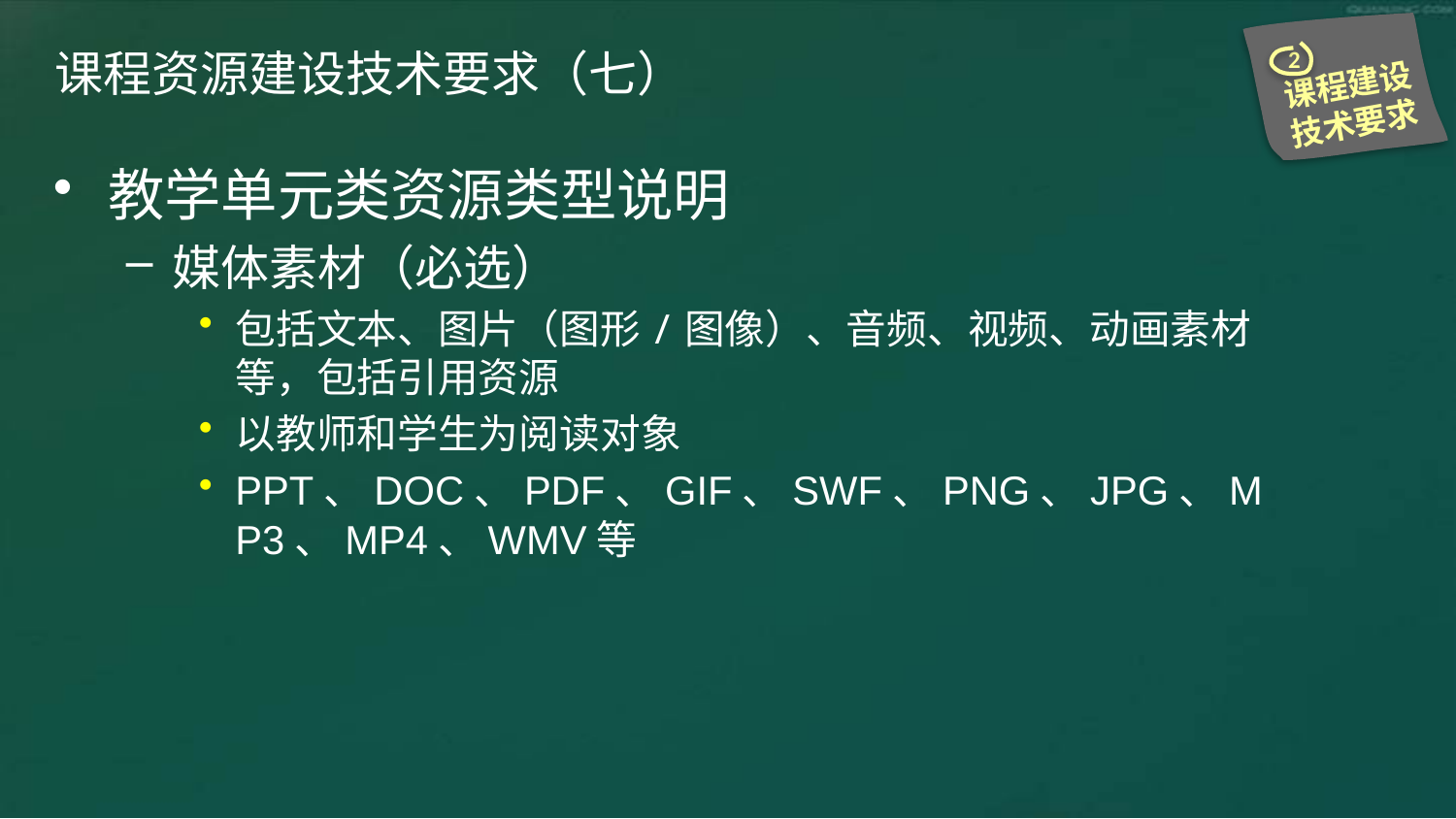

2

课程建设技术要求
# 课程资源建设技术要求（七）
教学单元类资源类型说明
媒体素材（必选）
包括文本、图片（图形/图像）、音频、视频、动画素材等，包括引用资源
以教师和学生为阅读对象
PPT、DOC、PDF、GIF、SWF、PNG、JPG、MP3、MP4、WMV等